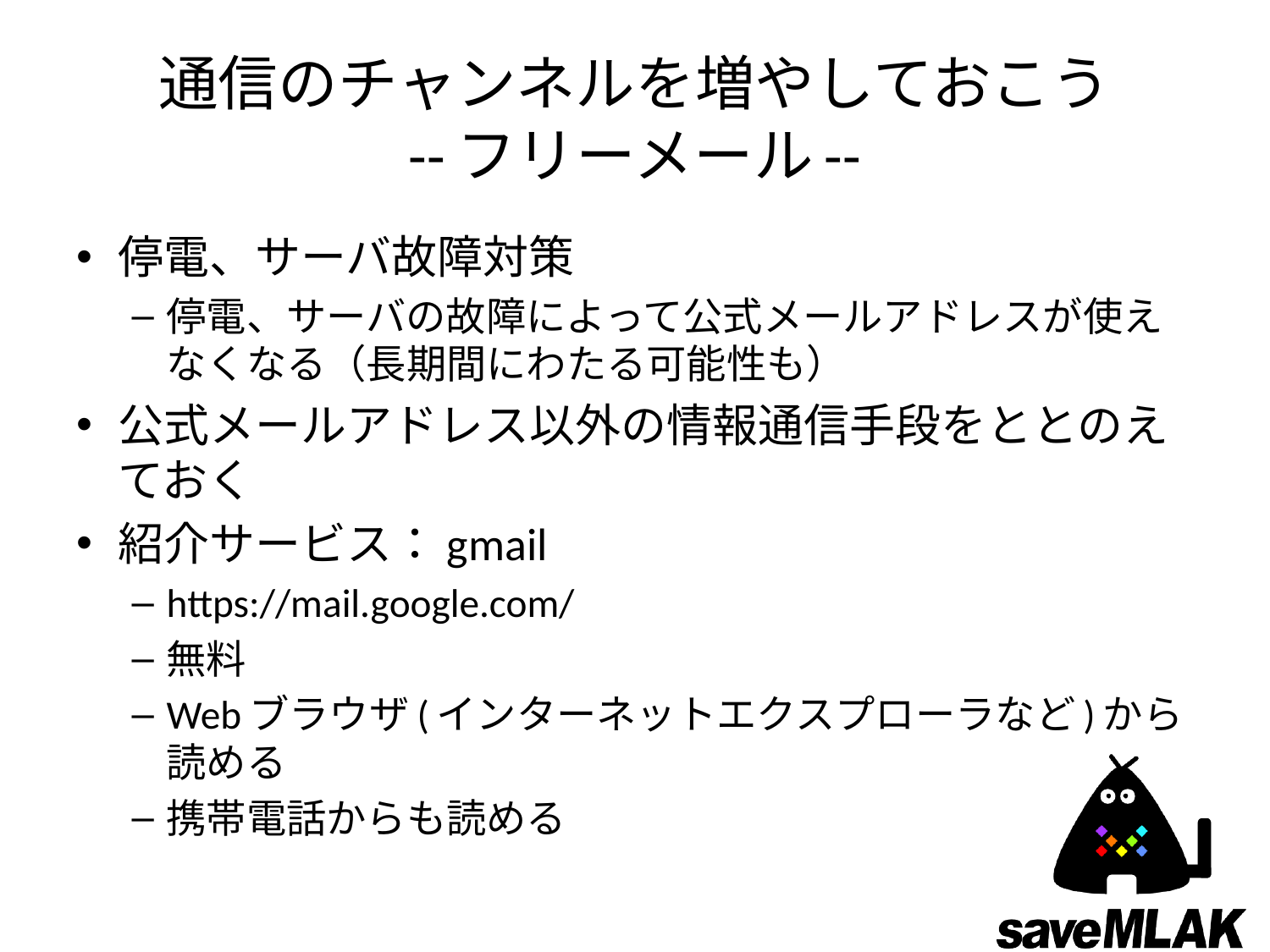

# 通信のチャンネルを増やしておこう --フリーメール--
停電、サーバ故障対策
停電、サーバの故障によって公式メールアドレスが使えなくなる（長期間にわたる可能性も）
公式メールアドレス以外の情報通信手段をととのえておく
紹介サービス：gmail
https://mail.google.com/
無料
Webブラウザ(インターネットエクスプローラなど)から読める
携帯電話からも読める